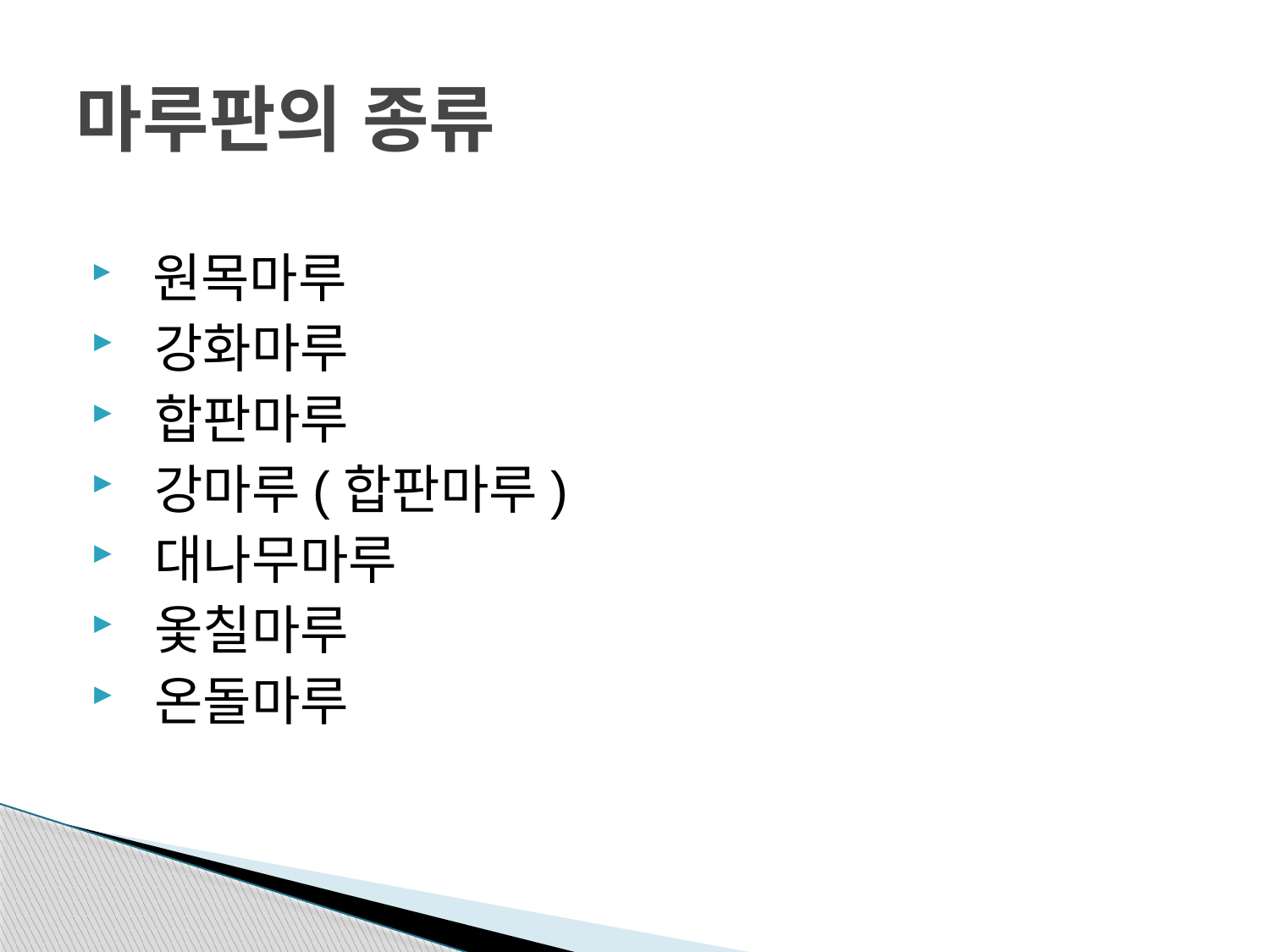

# 마루판의 종류
 원목마루
 강화마루
 합판마루
 강마루(합판마루)
 대나무마루
 옻칠마루
 온돌마루